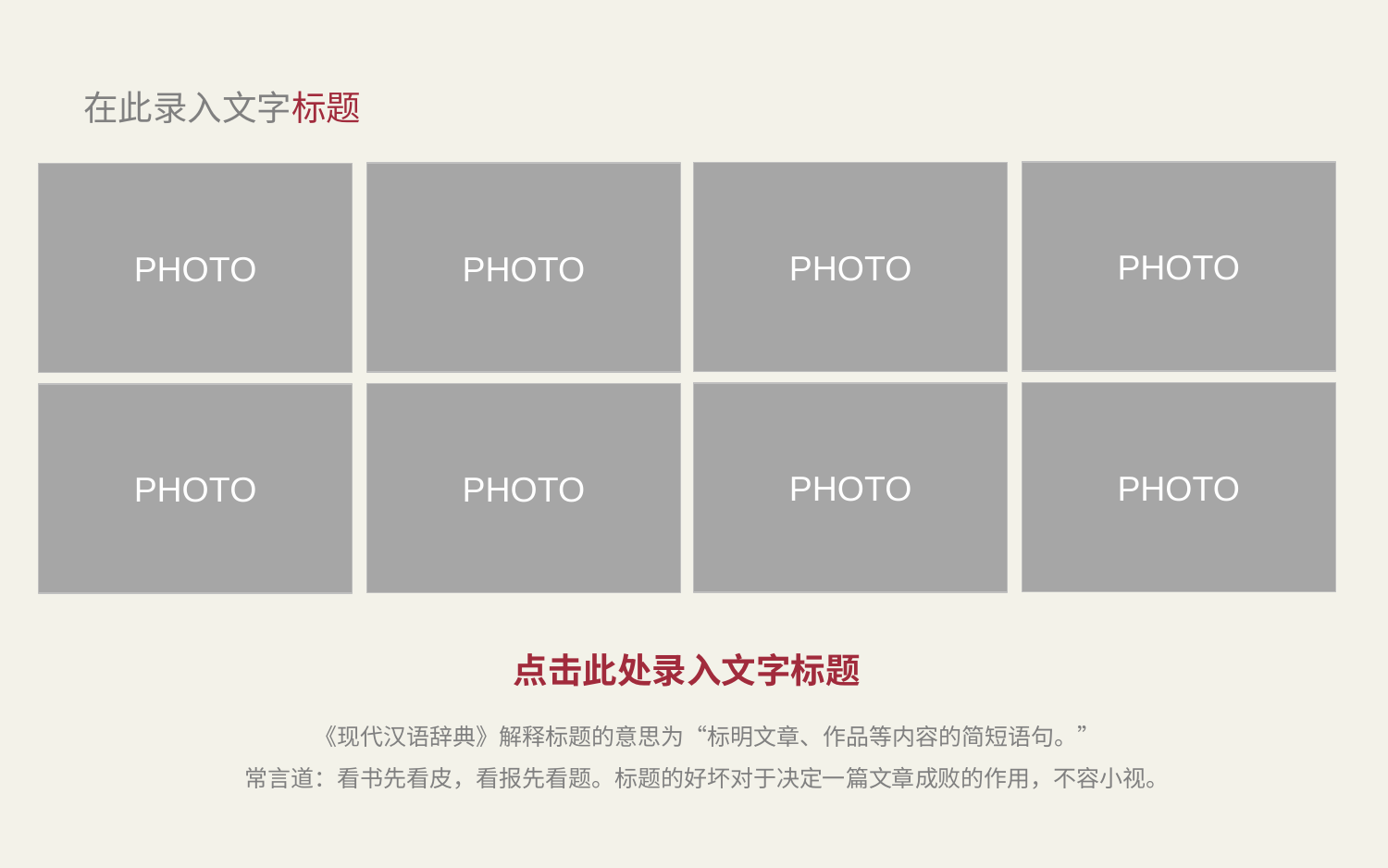

# 在此录入文字标题
PHOTO
PHOTO
PHOTO
PHOTO
PHOTO
PHOTO
PHOTO
PHOTO
点击此处录入文字标题
《现代汉语辞典》解释标题的意思为“标明文章、作品等内容的简短语句。”
常言道：看书先看皮，看报先看题。标题的好坏对于决定一篇文章成败的作用，不容小视。